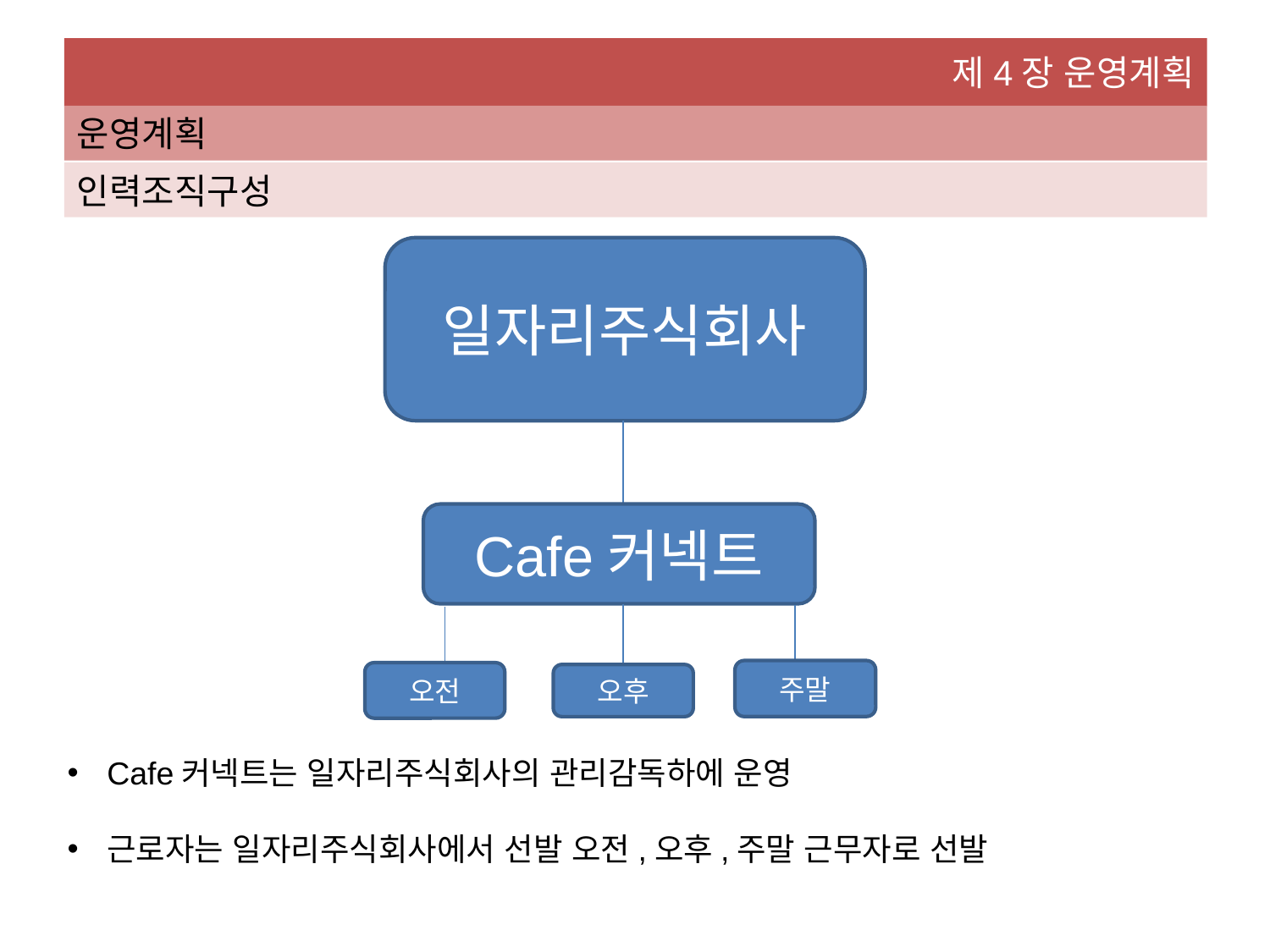

제4장 운영계획
운영계획
인력조직구성
일자리주식회사
Cafe커넥트
주말
오전
오후
Cafe커넥트는 일자리주식회사의 관리감독하에 운영

근로자는 일자리주식회사에서 선발 오전,오후,주말 근무자로 선발